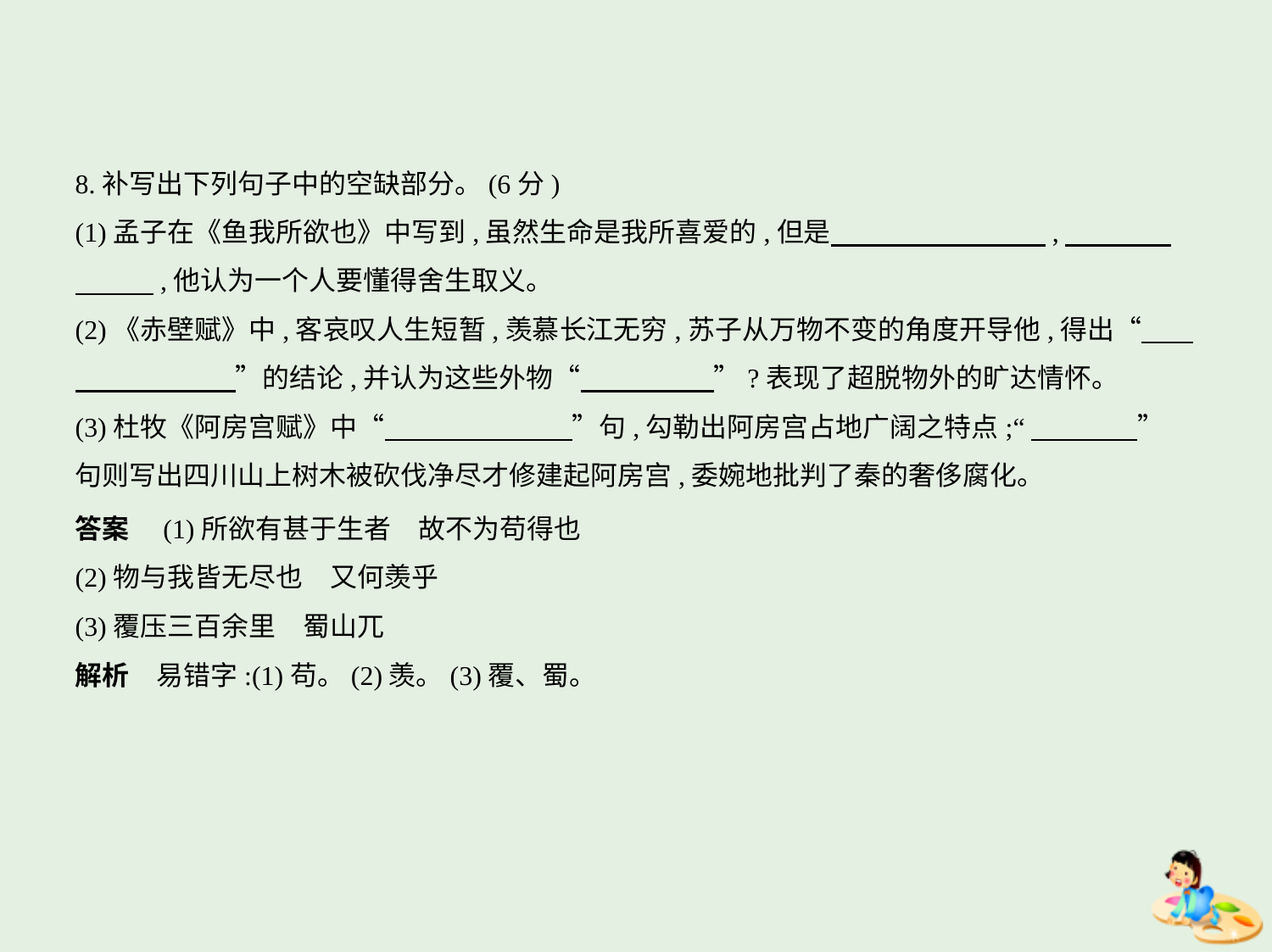

8.补写出下列句子中的空缺部分。(6分)
(1)孟子在《鱼我所欲也》中写到,虽然生命是我所喜爱的,但是　　　　　　　    ,　　　    
　　    ,他认为一个人要懂得舍生取义。
(2)《赤壁赋》中,客哀叹人生短暂,羡慕长江无穷,苏子从万物不变的角度开导他,得出“　    
　　　　　    ”的结论,并认为这些外物“　　　　    ”?表现了超脱物外的旷达情怀。
(3)杜牧《阿房宫赋》中“　　　　　　    ”句,勾勒出阿房宫占地广阔之特点;“　　　    ”
句则写出四川山上树木被砍伐净尽才修建起阿房宫,委婉地批判了秦的奢侈腐化。
答案　(1)所欲有甚于生者　故不为苟得也
(2)物与我皆无尽也　又何羡乎
(3)覆压三百余里　蜀山兀
解析　易错字:(1)苟。(2)羡。(3)覆、蜀。